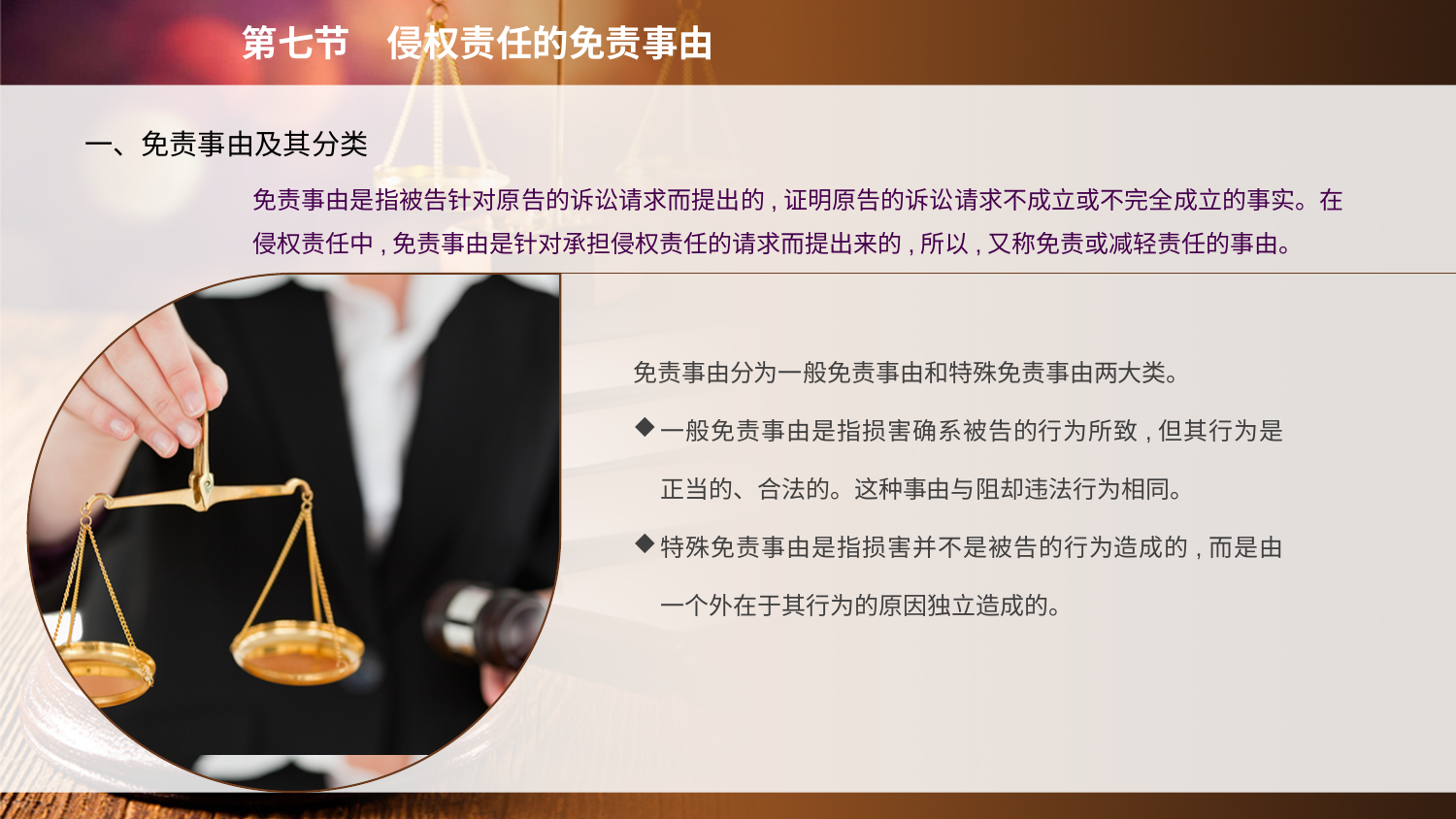

第七节　侵权责任的免责事由
　　一、免责事由及其分类
免责事由是指被告针对原告的诉讼请求而提出的,证明原告的诉讼请求不成立或不完全成立的事实。在侵权责任中,免责事由是针对承担侵权责任的请求而提出来的,所以,又称免责或减轻责任的事由。

免责事由分为一般免责事由和特殊免责事由两大类。
一般免责事由是指损害确系被告的行为所致,但其行为是正当的、合法的。这种事由与阻却违法行为相同。
特殊免责事由是指损害并不是被告的行为造成的,而是由一个外在于其行为的原因独立造成的。